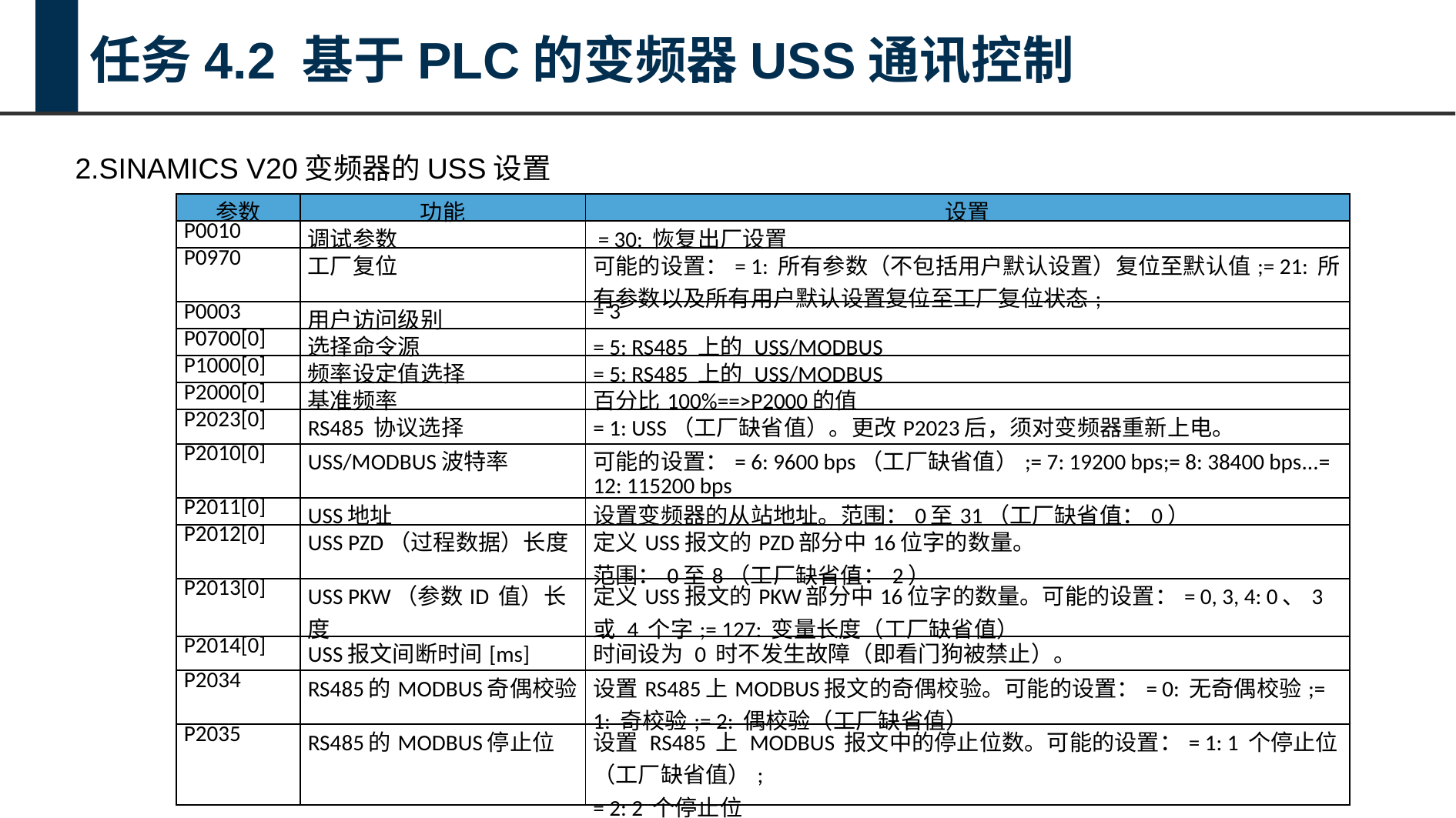

任务4.2 基于PLC的变频器USS通讯控制
2.SINAMICS V20变频器的USS设置
| 参数 | 功能 | 设置 |
| --- | --- | --- |
| P0010 | 调试参数 | = 30: 恢复出厂设置 |
| P0970 | 工厂复位 | 可能的设置：= 1: 所有参数（不包括用户默认设置）复位至默认值;= 21: 所有参数以及所有用户默认设置复位至工厂复位状态; |
| P0003 | 用户访问级别 | = 3 |
| P0700[0] | 选择命令源 | = 5: RS485 上的 USS/MODBUS |
| P1000[0] | 频率设定值选择 | = 5: RS485 上的 USS/MODBUS |
| P2000[0] | 基准频率 | 百分比100%==>P2000的值 |
| P2023[0] | RS485 协议选择 | = 1: USS（工厂缺省值）。更改P2023后，须对变频器重新上电。 |
| P2010[0] | USS/MODBUS波特率 | 可能的设置：= 6: 9600 bps（工厂缺省值）;= 7: 19200 bps;= 8: 38400 bps...= 12: 115200 bps |
| P2011[0] | USS地址 | 设置变频器的从站地址。范围：0至31（工厂缺省值：0） |
| P2012[0] | USS PZD（过程数据）长度 | 定义USS报文的PZD部分中16位字的数量。 范围：0至8（工厂缺省值：2） |
| P2013[0] | USS PKW（参数ID 值）长度 | 定义USS报文的PKW部分中16位字的数量。可能的设置：= 0, 3, 4: 0、3 或 4 个字;= 127: 变量长度（工厂缺省值） |
| P2014[0] | USS报文间断时间[ms] | 时间设为 0 时不发生故障（即看门狗被禁止）。 |
| P2034 | RS485的MODBUS奇偶校验 | 设置RS485上MODBUS报文的奇偶校验。可能的设置：= 0: 无奇偶校验;= 1: 奇校验;= 2: 偶校验（工厂缺省值） |
| P2035 | RS485的MODBUS停止位 | 设置 RS485 上 MODBUS 报文中的停止位数。可能的设置：= 1: 1 个停止位（工厂缺省值）; = 2: 2 个停止位 |